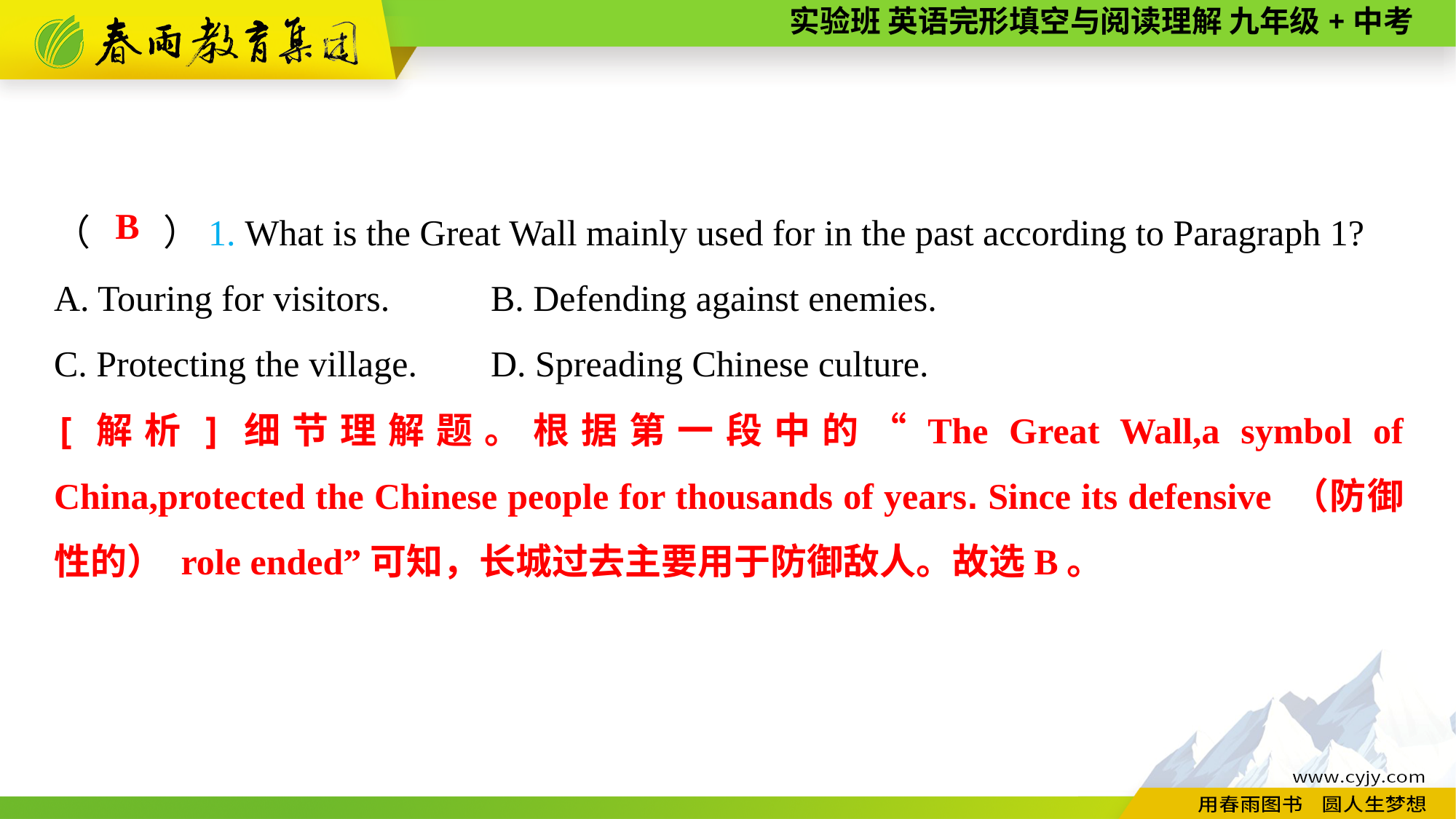

（　　）1. What is the Great Wall mainly used for in the past according to Paragraph 1?
A. Touring for visitors.	B. Defending against enemies.
C. Protecting the village.	D. Spreading Chinese culture.
B
[解析]细节理解题。根据第一段中的“The Great Wall,a symbol of China,protected the Chinese people for thousands of years. Since its defensive （防御性的） role ended”可知，长城过去主要用于防御敌人。故选B。